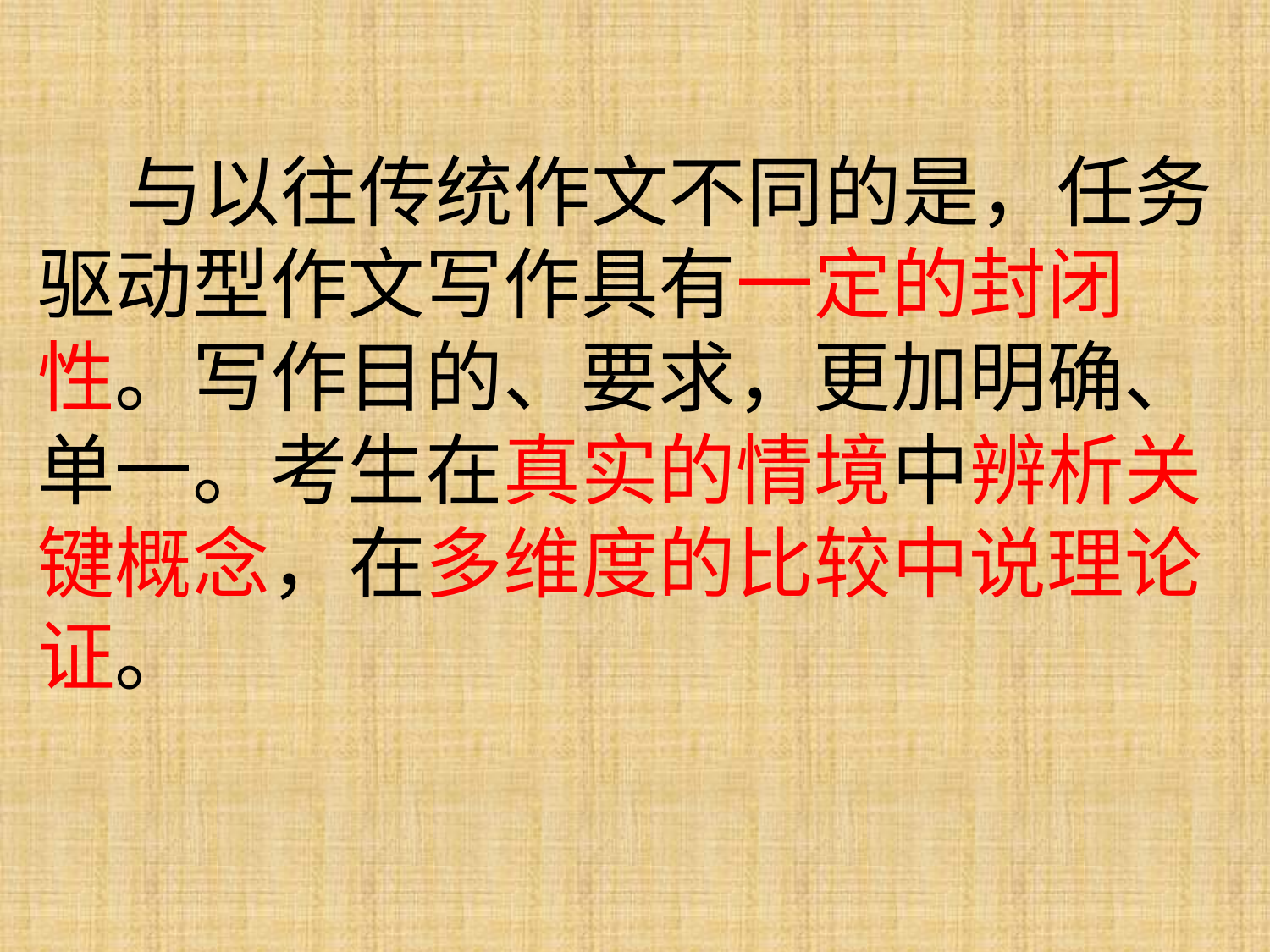

与以往传统作文不同的是，任务驱动型作文写作具有一定的封闭性。写作目的、要求，更加明确、单一。考生在真实的情境中辨析关键概念，在多维度的比较中说理论证。